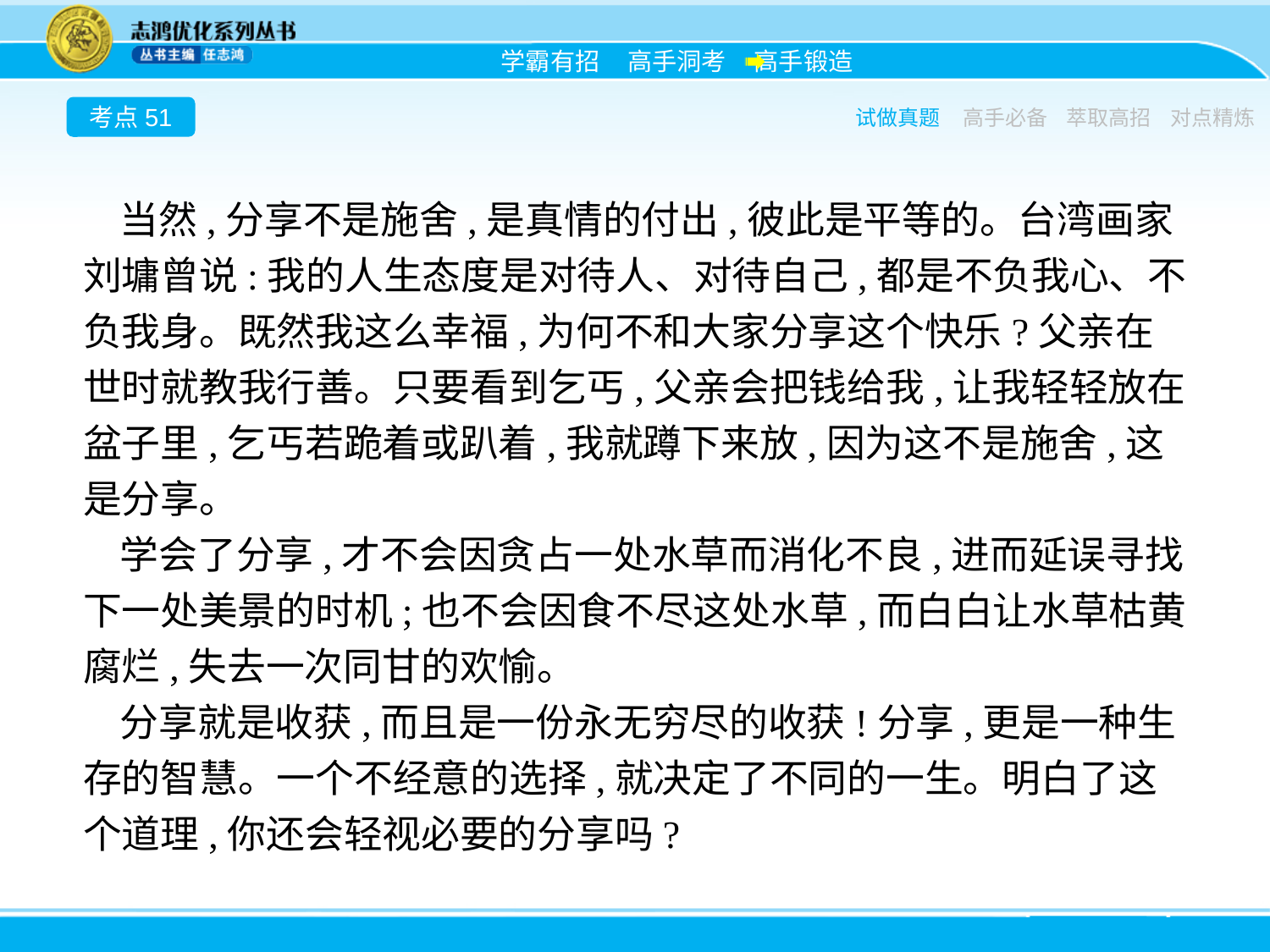

考点51
试做真题
高手必备
萃取高招
对点精炼
当然,分享不是施舍,是真情的付出,彼此是平等的。台湾画家刘墉曾说:我的人生态度是对待人、对待自己,都是不负我心、不负我身。既然我这么幸福,为何不和大家分享这个快乐?父亲在世时就教我行善。只要看到乞丐,父亲会把钱给我,让我轻轻放在盆子里,乞丐若跪着或趴着,我就蹲下来放,因为这不是施舍,这是分享。
学会了分享,才不会因贪占一处水草而消化不良,进而延误寻找下一处美景的时机;也不会因食不尽这处水草,而白白让水草枯黄腐烂,失去一次同甘的欢愉。
分享就是收获,而且是一份永无穷尽的收获!分享,更是一种生存的智慧。一个不经意的选择,就决定了不同的一生。明白了这个道理,你还会轻视必要的分享吗?